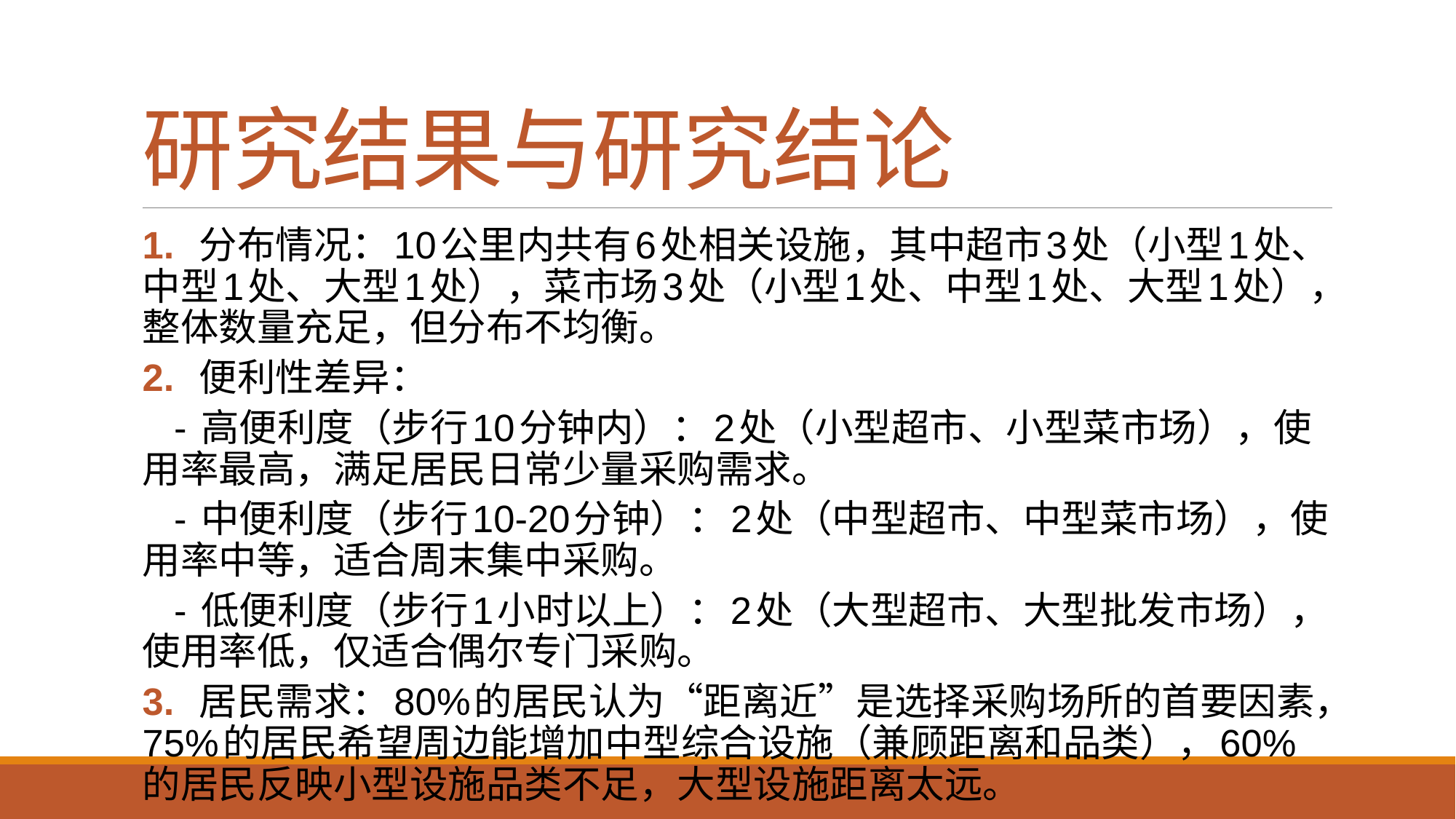

# 研究结果与研究结论
1.  分布情况：10公里内共有6处相关设施，其中超市3处（小型1处、中型1处、大型1处），菜市场3处（小型1处、中型1处、大型1处），整体数量充足，但分布不均衡。
2.  便利性差异：
   - 高便利度（步行10分钟内）：2处（小型超市、小型菜市场），使用率最高，满足居民日常少量采购需求。
   - 中便利度（步行10-20分钟）：2处（中型超市、中型菜市场），使用率中等，适合周末集中采购。
   - 低便利度（步行1小时以上）：2处（大型超市、大型批发市场），使用率低，仅适合偶尔专门采购。
3.  居民需求：80%的居民认为“距离近”是选择采购场所的首要因素，75%的居民希望周边能增加中型综合设施（兼顾距离和品类），60%的居民反映小型设施品类不足，大型设施距离太远。